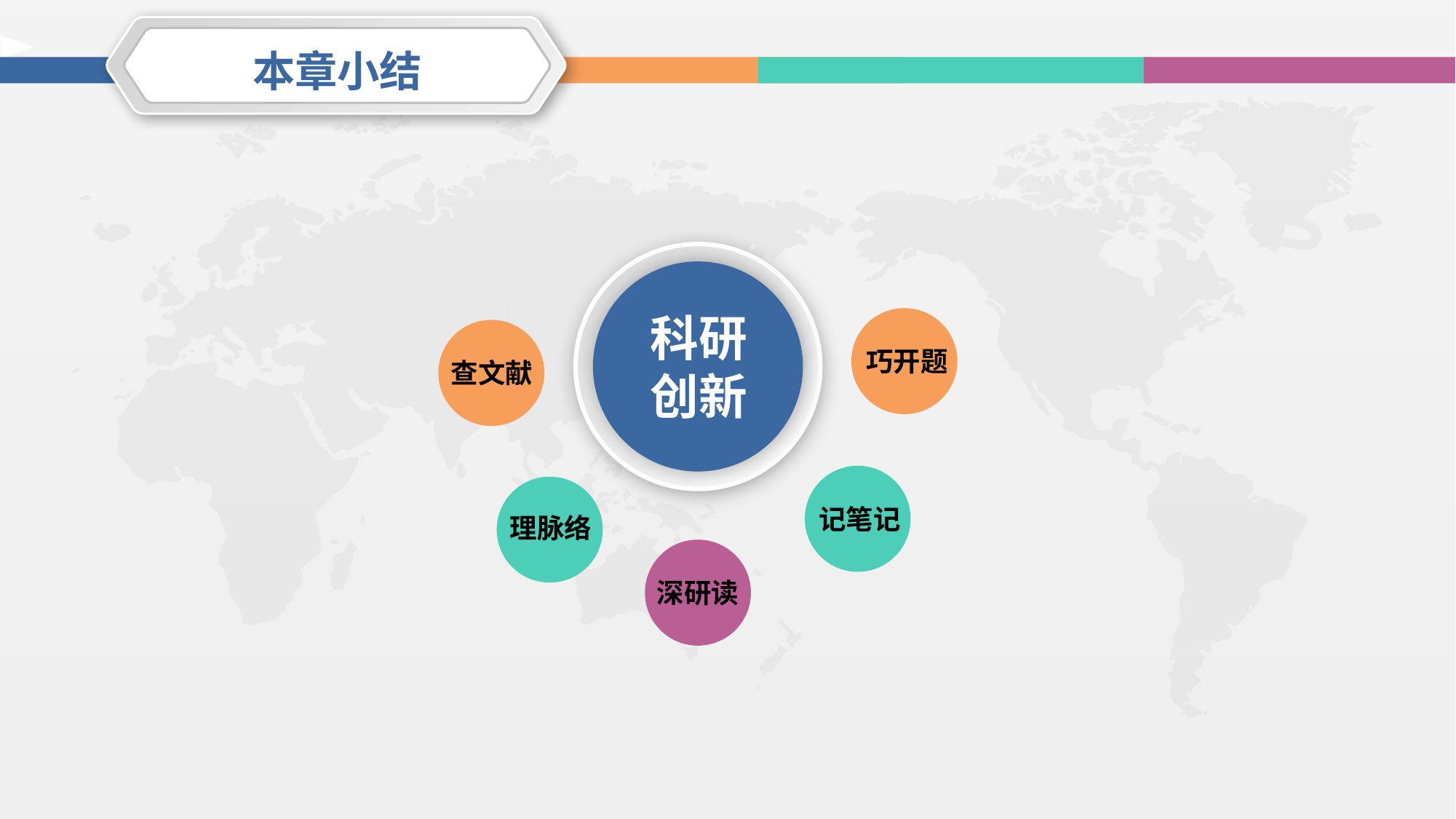

本章小结

科研创新

巧开题
查文献

记笔记
理脉络

深研读